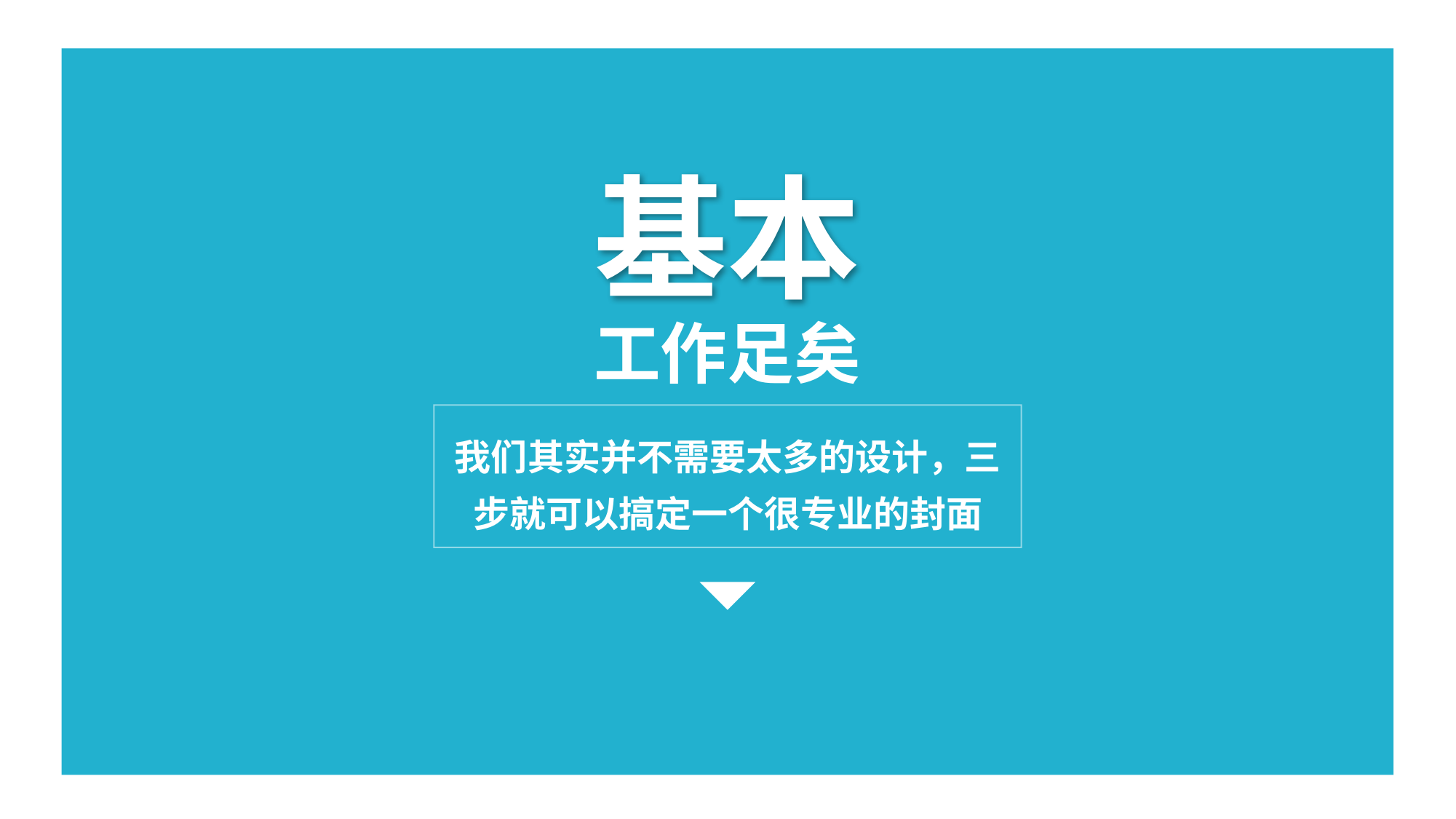

基本
工作足矣

我们其实并不需要太多的设计，三步就可以搞定一个很专业的封面